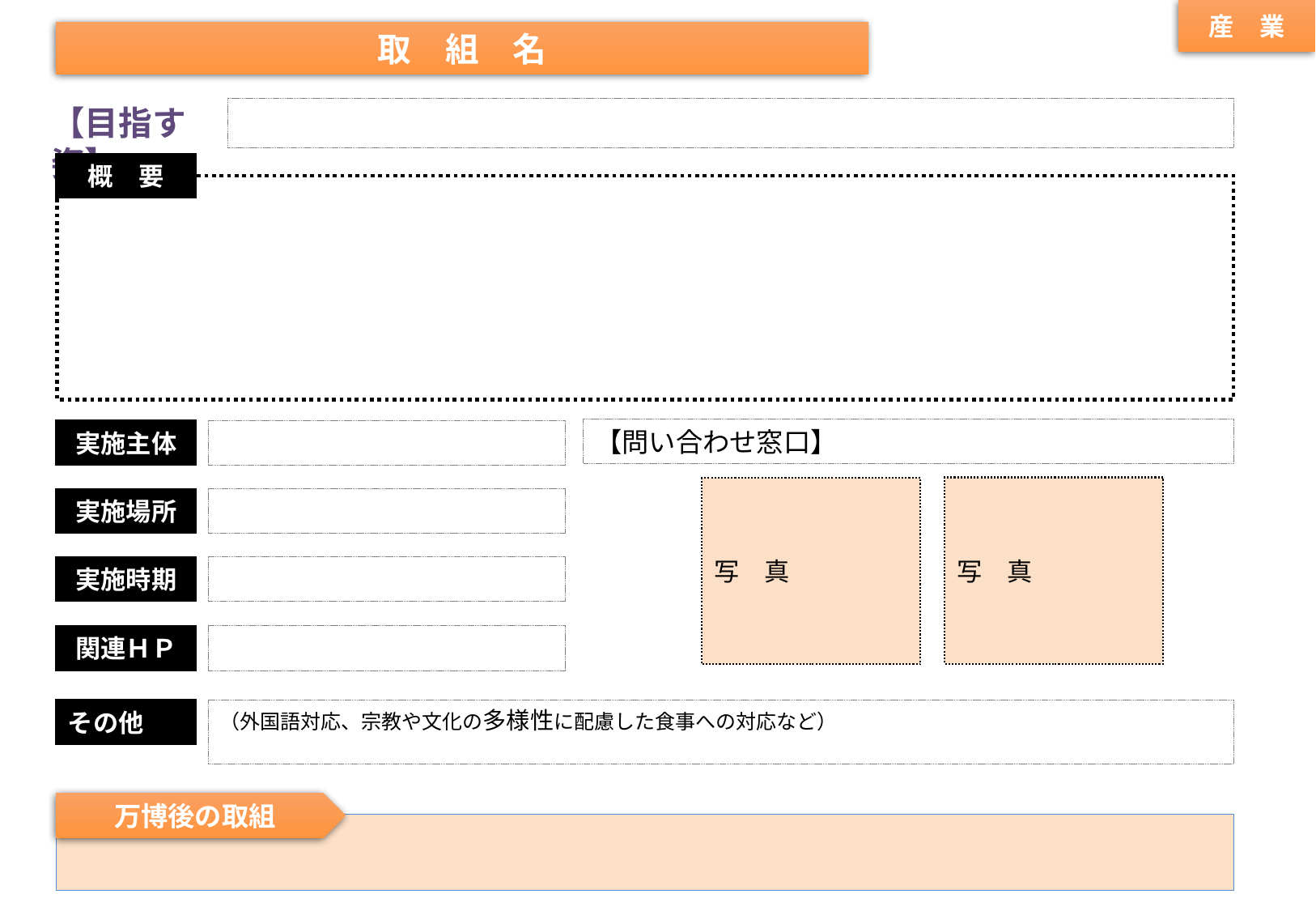

産　業
取　組　名
【目指す姿】

概　要

【問い合わせ窓口】

実施主体
写　真
写　真

実施場所

実施時期

関連ＨＰ
（外国語対応、宗教や文化の多様性に配慮した食事への対応など）

その他
万博後の取組